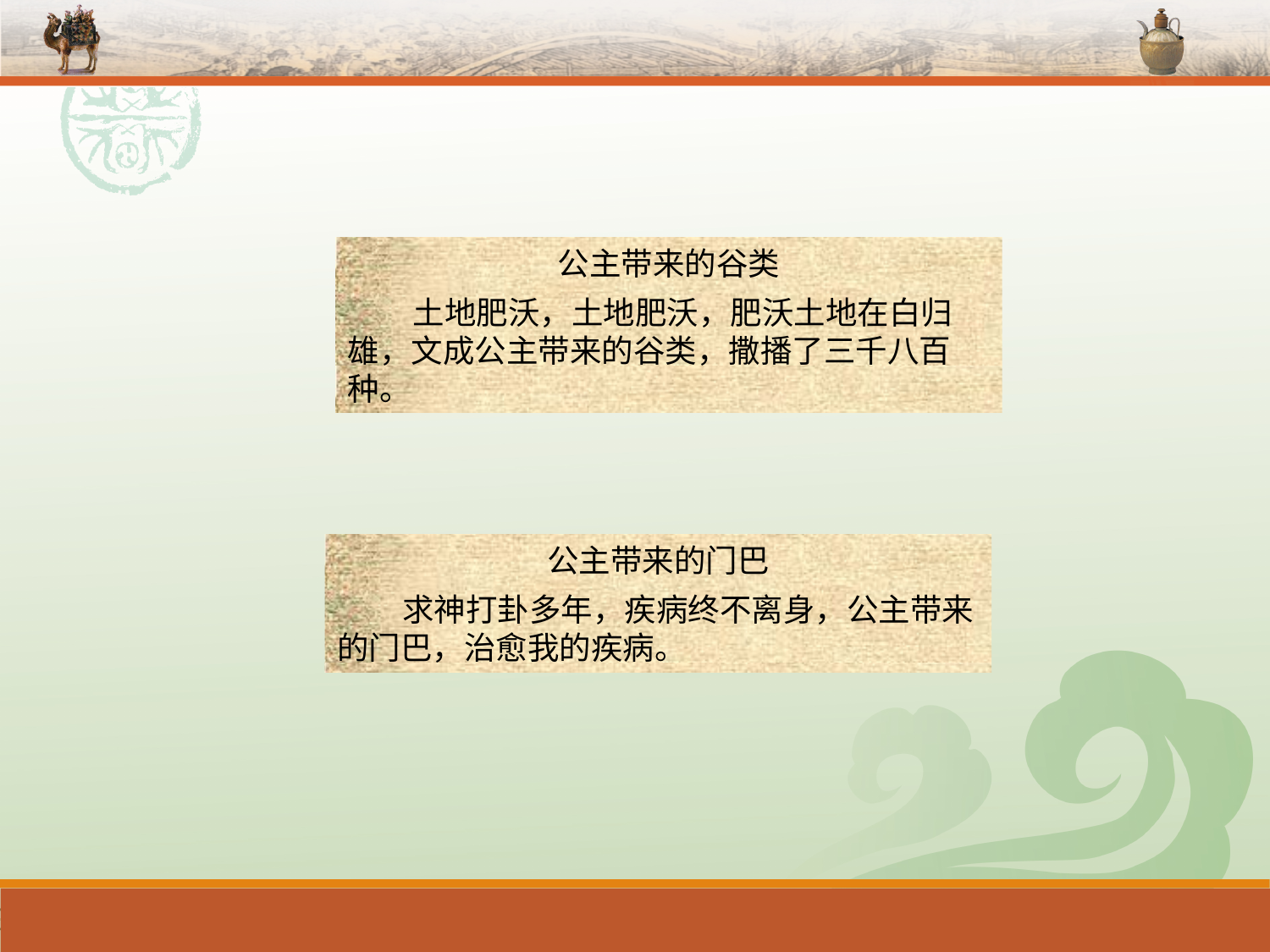

公主带来的谷类
        土地肥沃，土地肥沃，肥沃土地在白归雄，文成公主带来的谷类，撒播了三千八百种。
公主带来的门巴
        求神打卦多年，疾病终不离身，公主带来的门巴，治愈我的疾病。